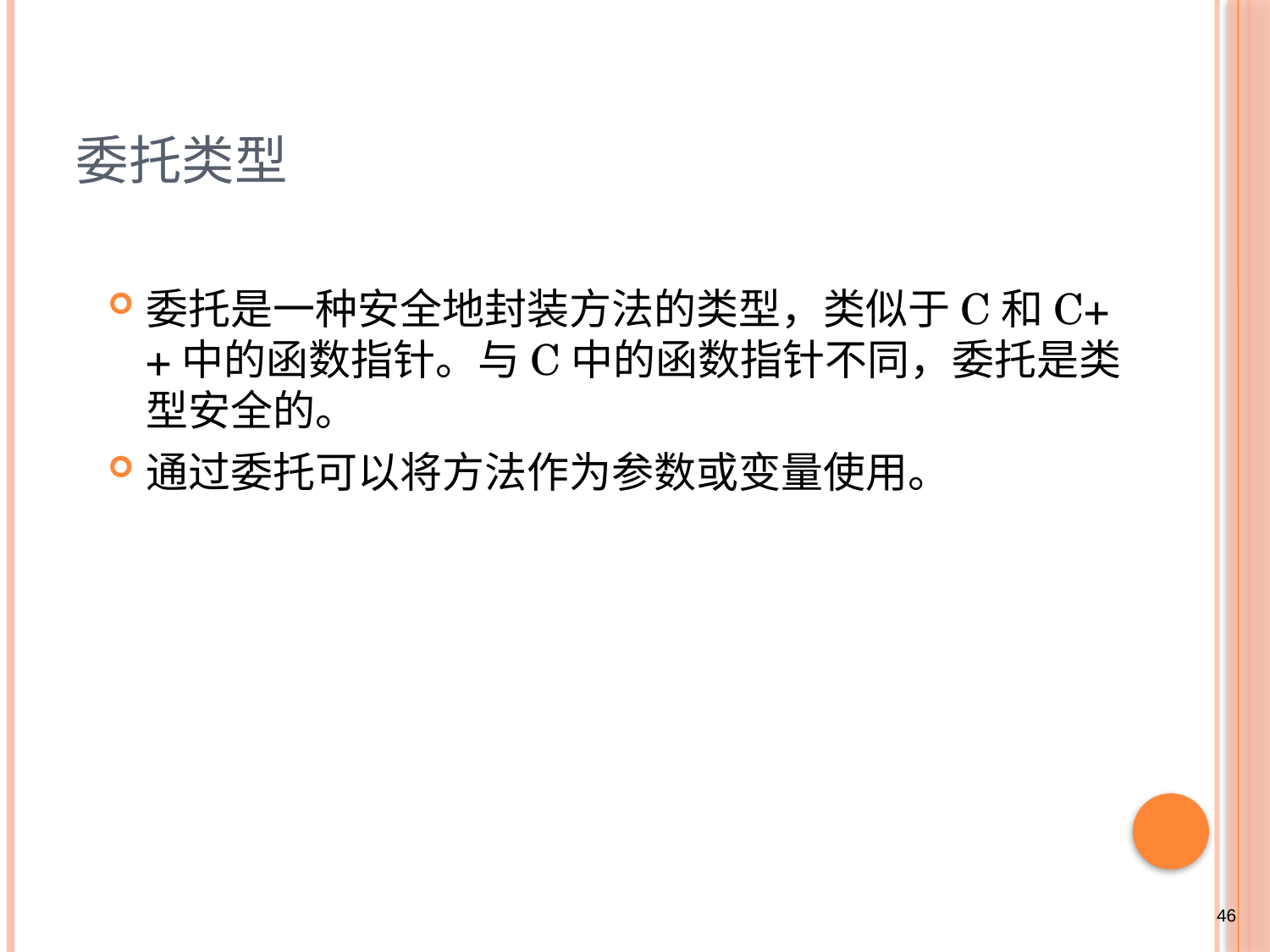

# 委托类型

委托是一种安全地封装方法的类型，类似于C和C++中的函数指针。与C中的函数指针不同，委托是类型安全的。
通过委托可以将方法作为参数或变量使用。
46